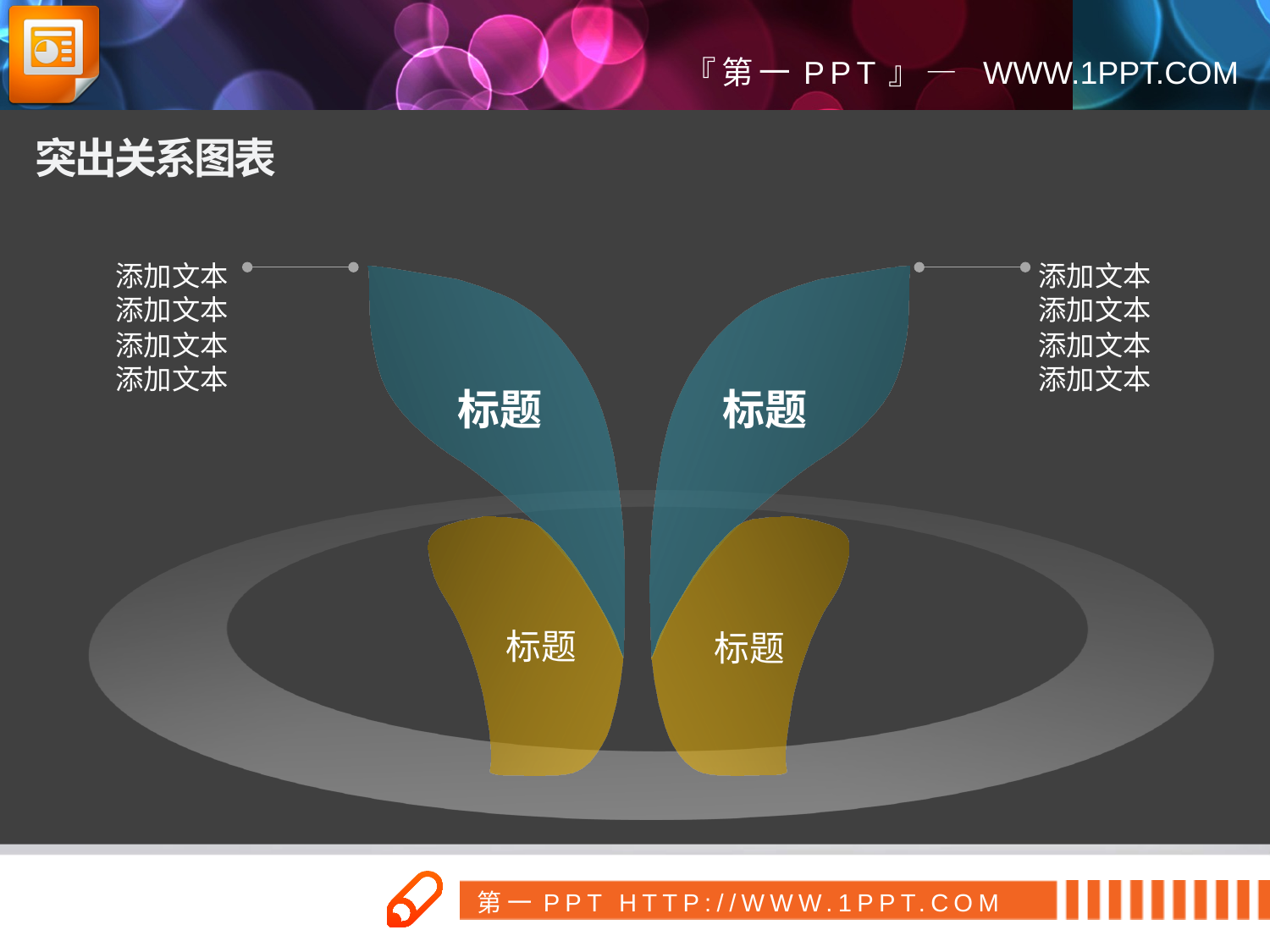

突出关系图表
添加文本
添加文本
添加文本
添加文本

添加文本
添加文本
添加文本
添加文本
标题
标题
标题
标题